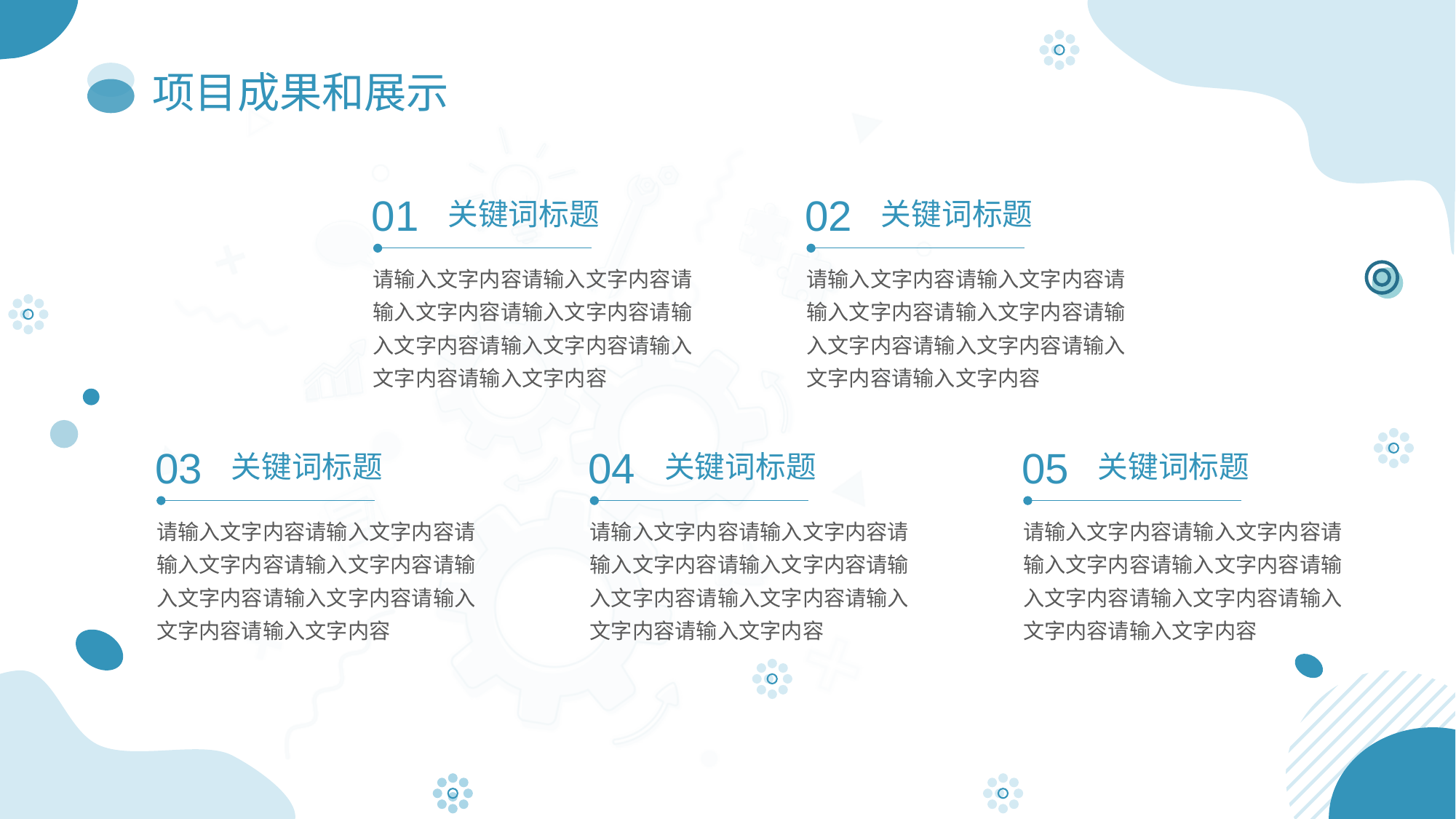

# 项目成果和展示
01
关键词标题
请输入文字内容请输入文字内容请输入文字内容请输入文字内容请输入文字内容请输入文字内容请输入文字内容请输入文字内容
02
关键词标题
请输入文字内容请输入文字内容请输入文字内容请输入文字内容请输入文字内容请输入文字内容请输入文字内容请输入文字内容
03
关键词标题
请输入文字内容请输入文字内容请输入文字内容请输入文字内容请输入文字内容请输入文字内容请输入文字内容请输入文字内容
04
关键词标题
请输入文字内容请输入文字内容请输入文字内容请输入文字内容请输入文字内容请输入文字内容请输入文字内容请输入文字内容
05
关键词标题
请输入文字内容请输入文字内容请输入文字内容请输入文字内容请输入文字内容请输入文字内容请输入文字内容请输入文字内容